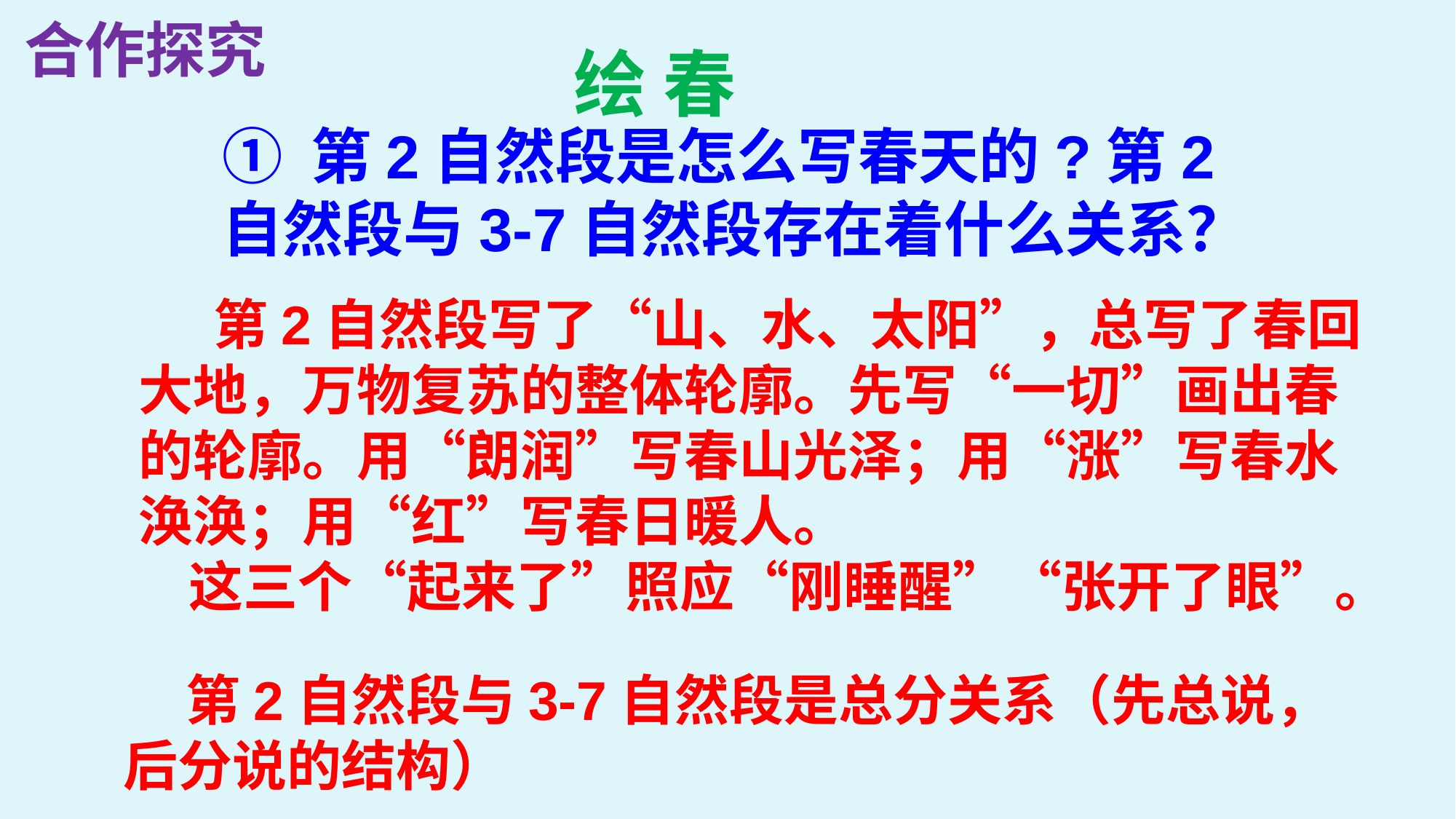

合作探究
# 绘 春
① 第2自然段是怎么写春天的?第2自然段与3-7自然段存在着什么关系？

     第2自然段写了“山、水、太阳”，总写了春回大地，万物复苏的整体轮廓。先写“一切”画出春的轮廓。用“朗润”写春山光泽；用“涨”写春水涣涣；用“红”写春日暖人。
   这三个“起来了”照应“刚睡醒”“张开了眼”。

    第2自然段与3-7自然段是总分关系（先总说，后分说的结构）